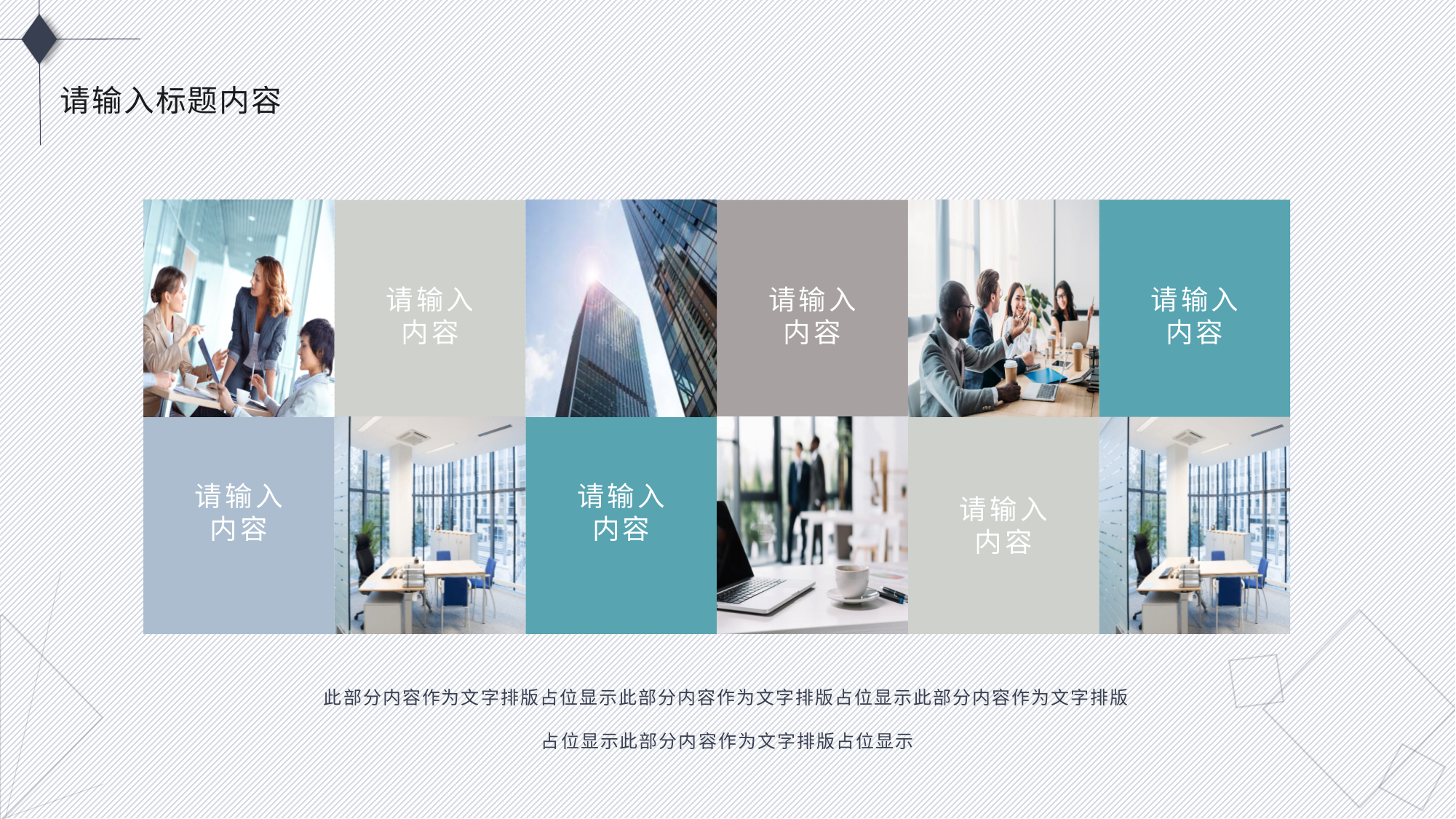

请输入标题内容

请输入
内容

请输入
内容

请输入
内容

请输入
内容

请输入
内容

请输入
内容

此部分内容作为文字排版占位显示此部分内容作为文字排版占位显示此部分内容作为文字排版占位显示此部分内容作为文字排版占位显示